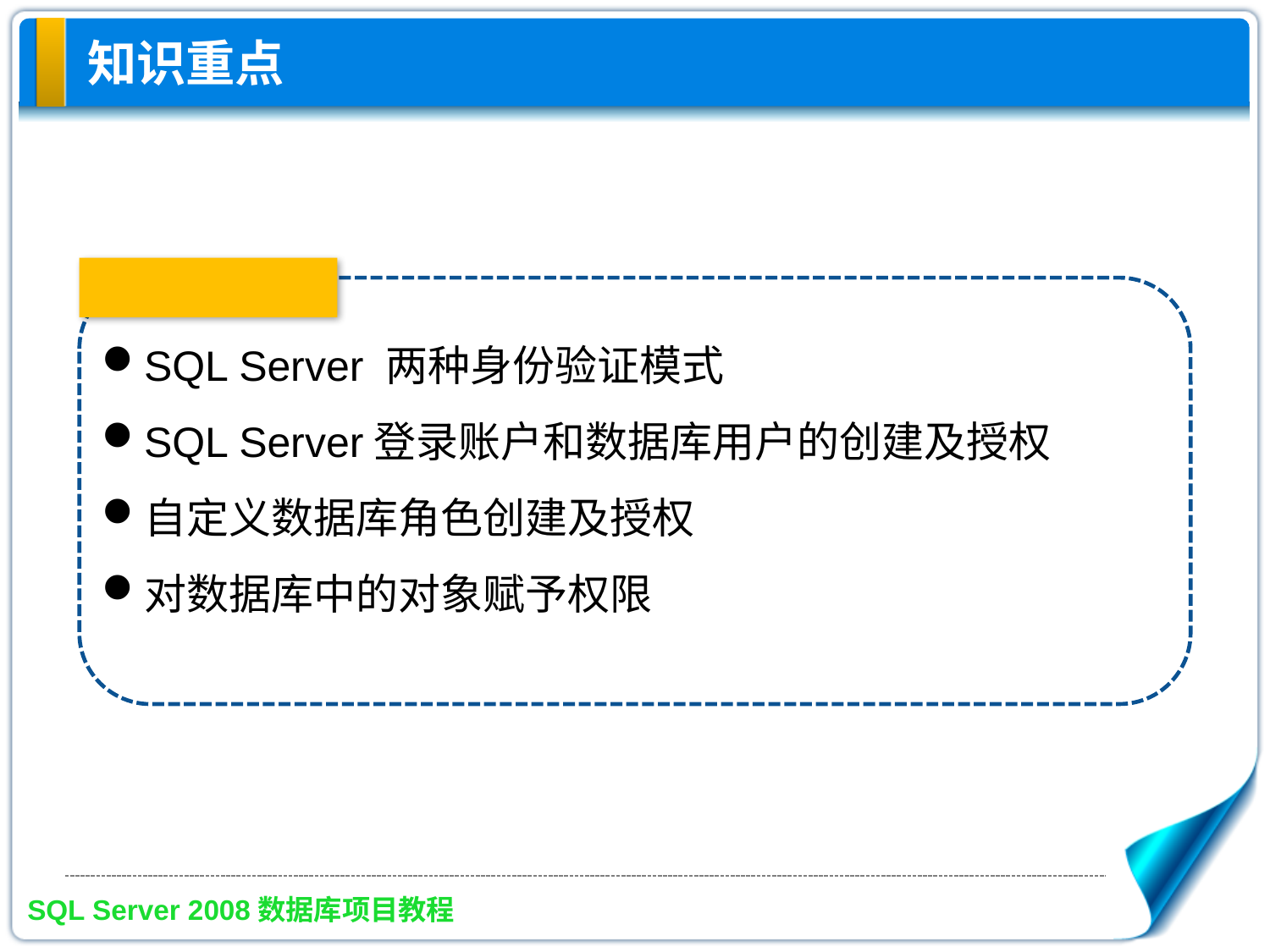

# 知识重点

SQL Server 两种身份验证模式
SQL Server登录账户和数据库用户的创建及授权
自定义数据库角色创建及授权
对数据库中的对象赋予权限